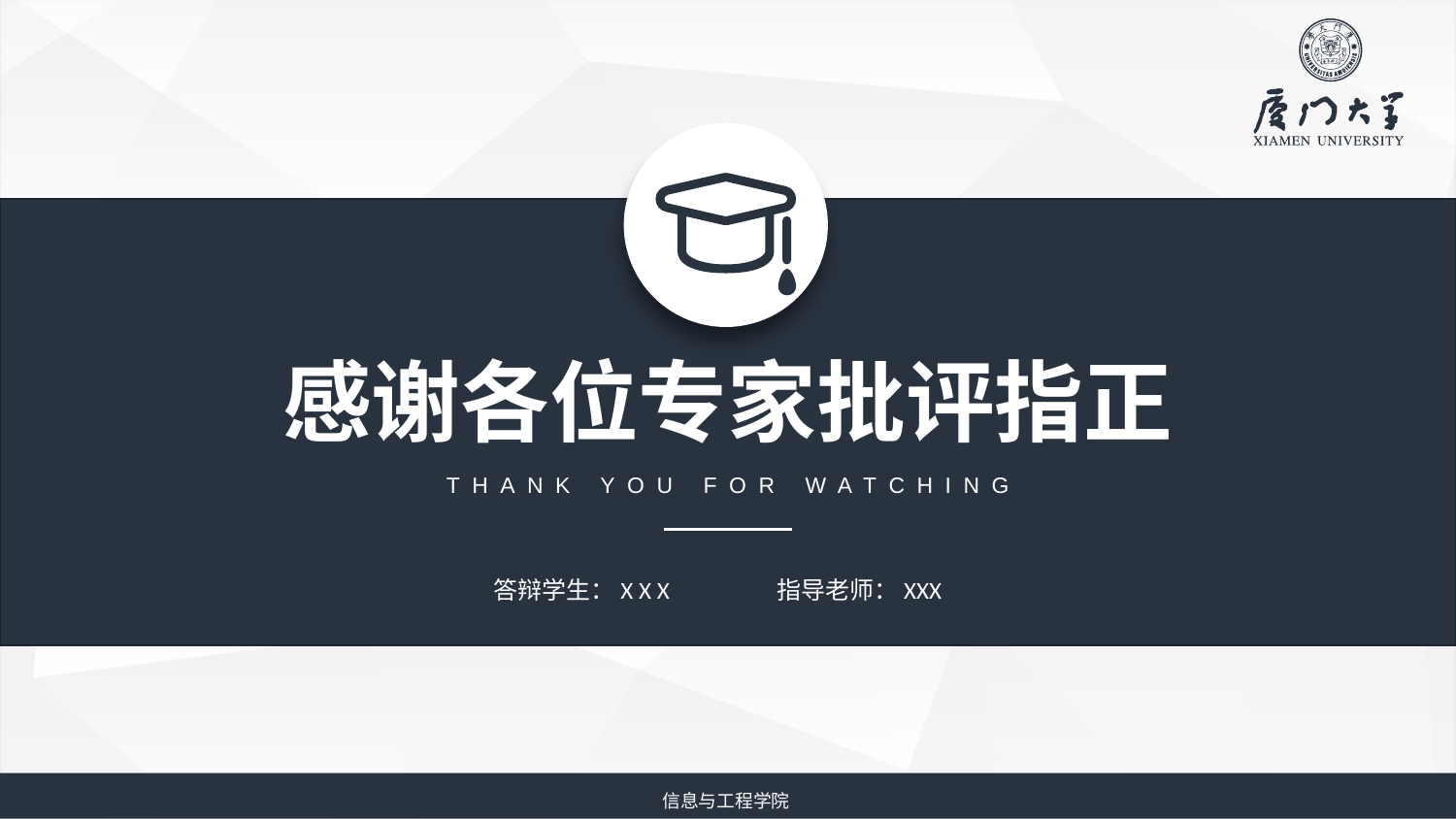

感谢各位专家批评指正
THANK YOU FOR WATCHING
答辩学生：X X X
指导老师：XXX
信息与工程学院